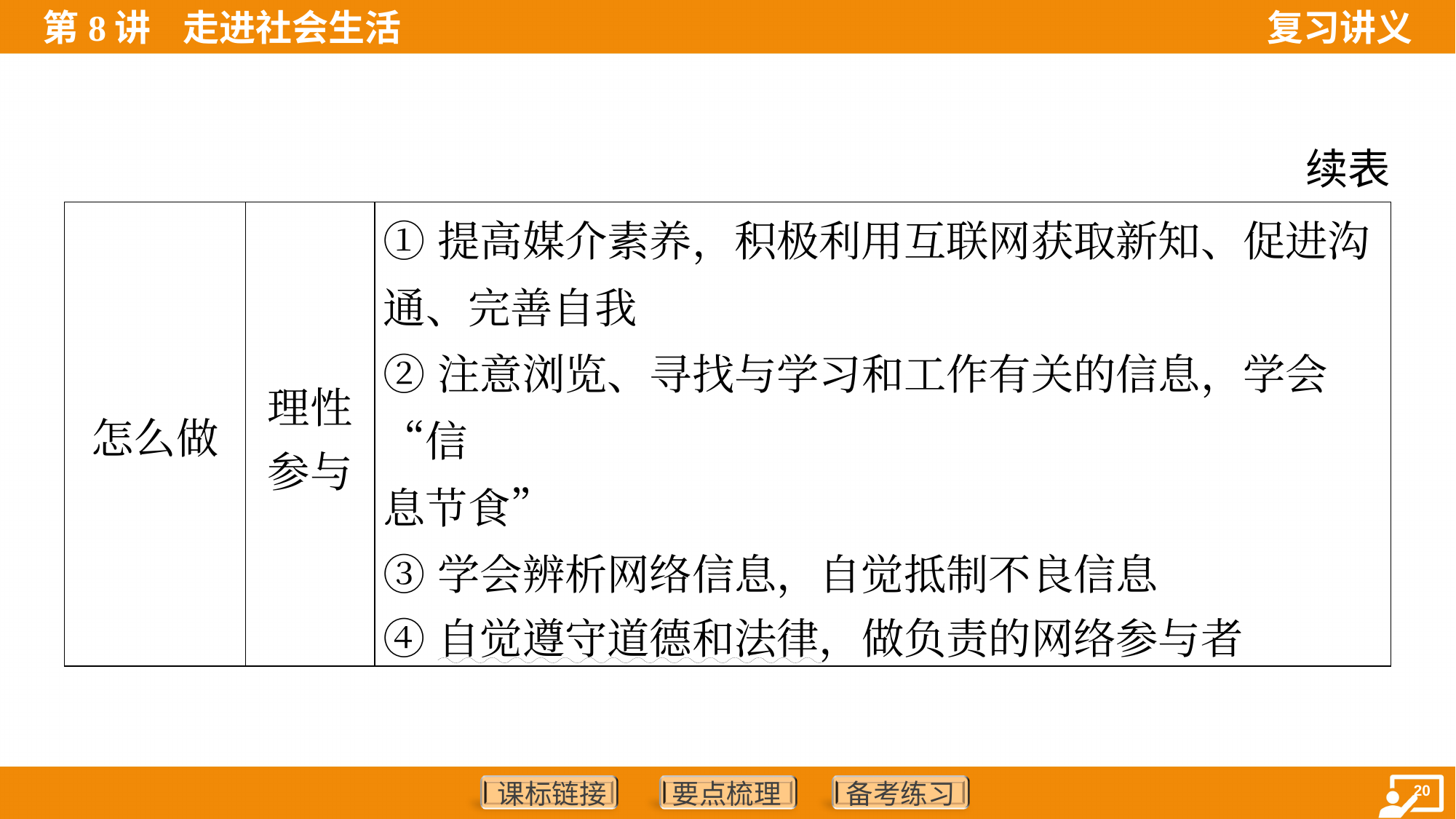

续表
| 怎么做 | 理性 参与 | ①提高媒介素养，积极利用互联网获取新知、促进沟 通、完善自我 ②注意浏览、寻找与学习和工作有关的信息，学会“信 息节食” ③学会辨析网络信息，自觉抵制不良信息 ④自觉遵守道德和法律，做负责的网络参与者 |  |
| --- | --- | --- | --- |